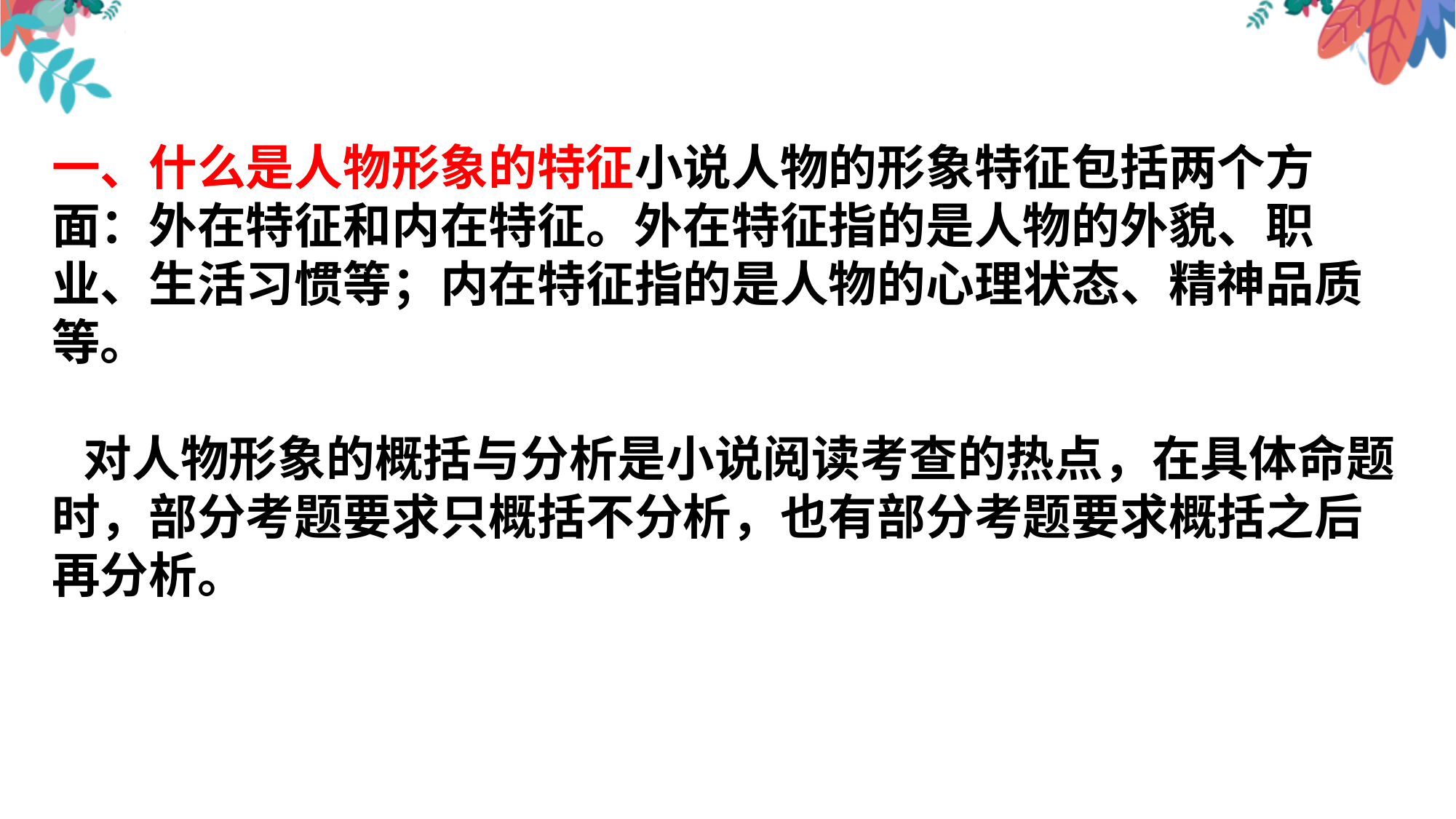

一、什么是人物形象的特征小说人物的形象特征包括两个方面：外在特征和内在特征。外在特征指的是人物的外貌、职业、生活习惯等；内在特征指的是人物的心理状态、精神品质等。

对人物形象的概括与分析是小说阅读考查的热点，在具体命题时，部分考题要求只概括不分析，也有部分考题要求概括之后再分析。